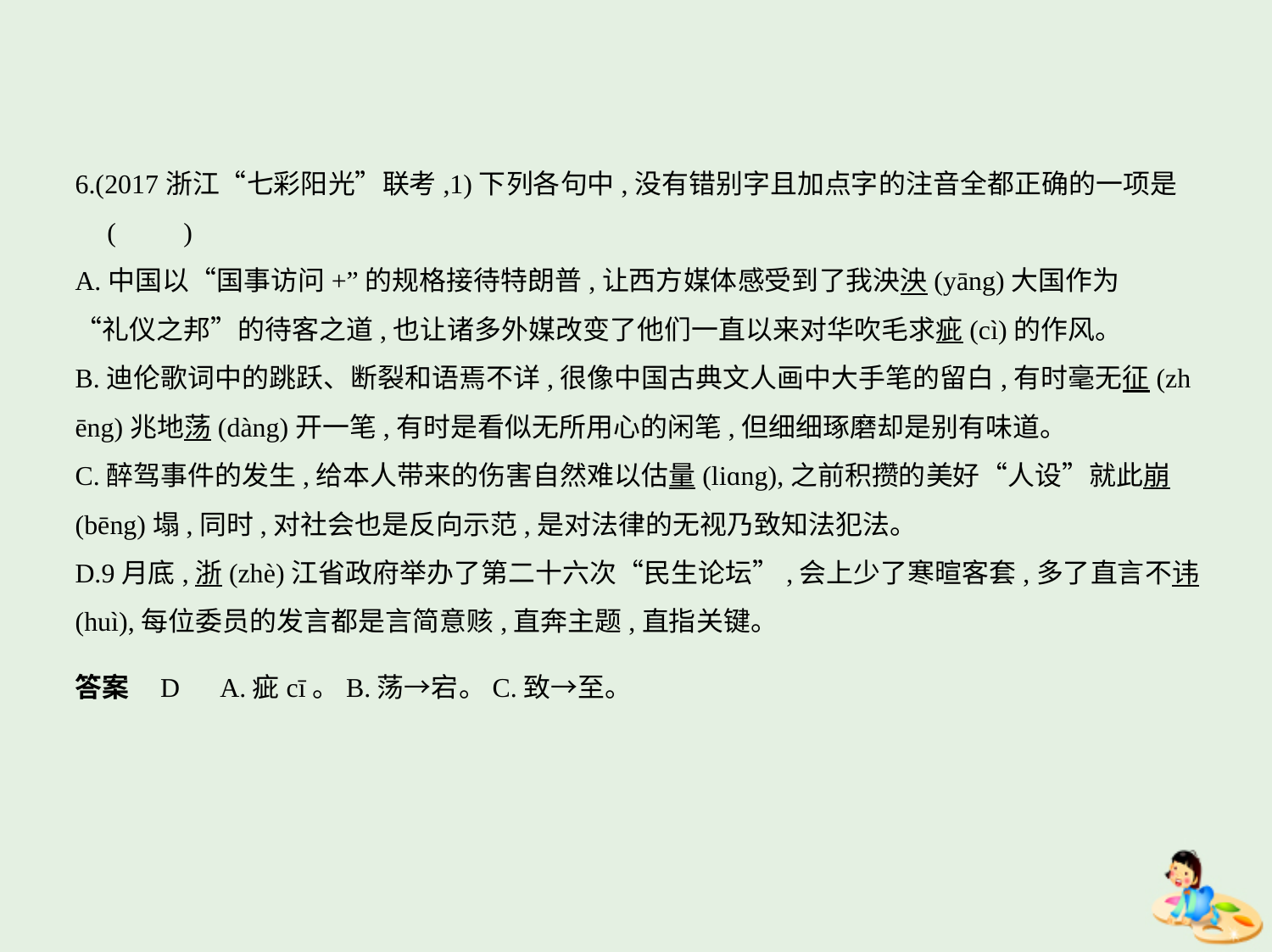

6.(2017浙江“七彩阳光”联考,1)下列各句中,没有错别字且加点字的注音全都正确的一项是
 (　　)
A.中国以“国事访问+”的规格接待特朗普,让西方媒体感受到了我泱泱(yāng)大国作为
“礼仪之邦”的待客之道,也让诸多外媒改变了他们一直以来对华吹毛求疵(cì)的作风。
B.迪伦歌词中的跳跃、断裂和语焉不详,很像中国古典文人画中大手笔的留白,有时毫无征(zh
ēng)兆地荡(dàng)开一笔,有时是看似无所用心的闲笔,但细细琢磨却是别有味道。
C.醉驾事件的发生,给本人带来的伤害自然难以估量(liɑng),之前积攒的美好“人设”就此崩
(bēng)塌,同时,对社会也是反向示范,是对法律的无视乃致知法犯法。
D.9月底,浙(zhè)江省政府举办了第二十六次“民生论坛”,会上少了寒暄客套,多了直言不讳
(huì),每位委员的发言都是言简意赅,直奔主题,直指关键。
答案    D　A.疵cī。B.荡→宕。C.致→至。